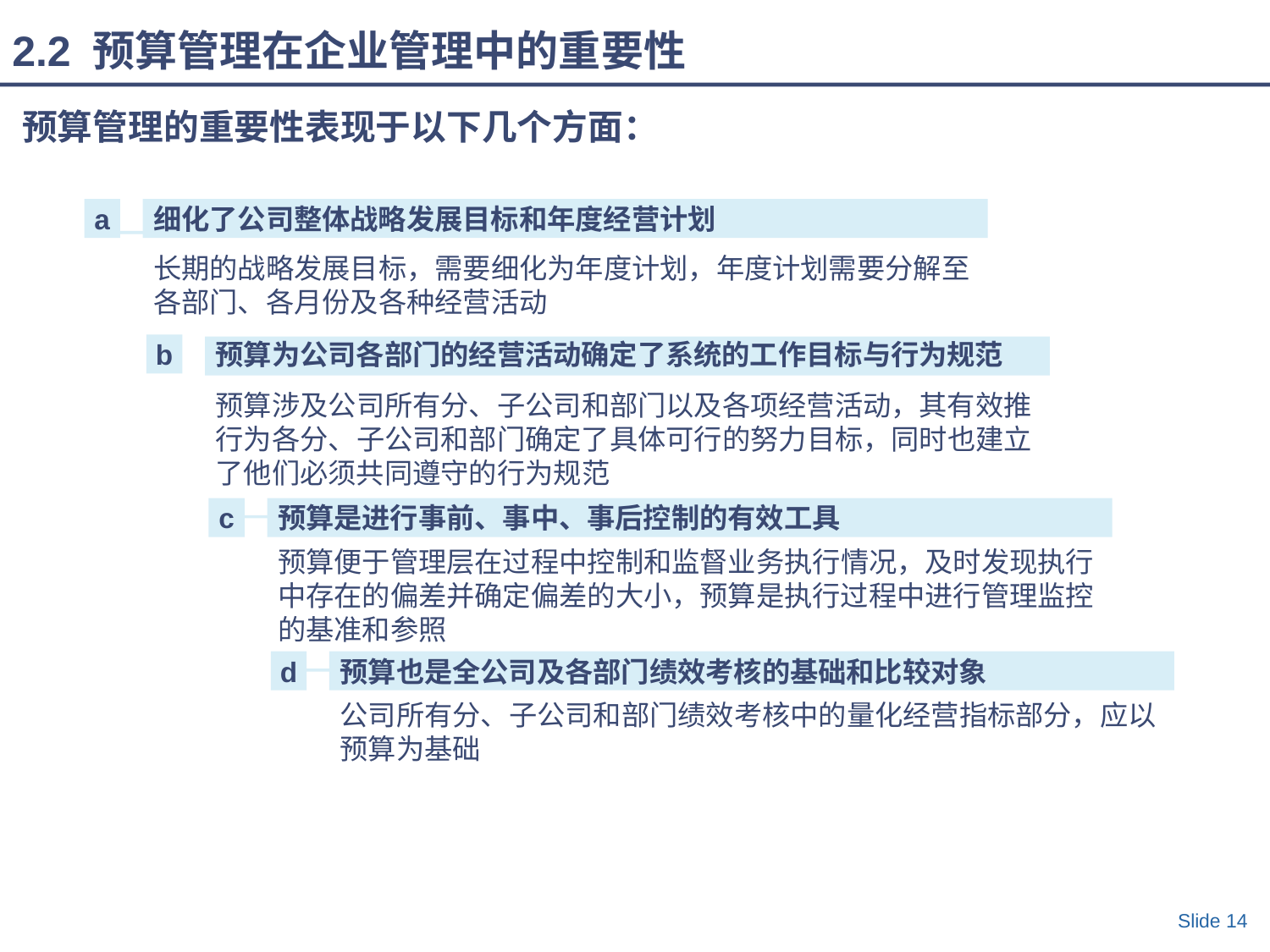

2.2 预算管理在企业管理中的重要性

# 预算管理的重要性表现于以下几个方面：
a

细化了公司整体战略发展目标和年度经营计划

长期的战略发展目标，需要细化为年度计划，年度计划需要分解至各部门、各月份及各种经营活动
b

预算为公司各部门的经营活动确定了系统的工作目标与行为规范
预算涉及公司所有分、子公司和部门以及各项经营活动，其有效推行为各分、子公司和部门确定了具体可行的努力目标，同时也建立了他们必须共同遵守的行为规范
c

预算是进行事前、事中、事后控制的有效工具

预算便于管理层在过程中控制和监督业务执行情况，及时发现执行中存在的偏差并确定偏差的大小，预算是执行过程中进行管理监控的基准和参照
d

预算也是全公司及各部门绩效考核的基础和比较对象

公司所有分、子公司和部门绩效考核中的量化经营指标部分，应以预算为基础
Slide 14